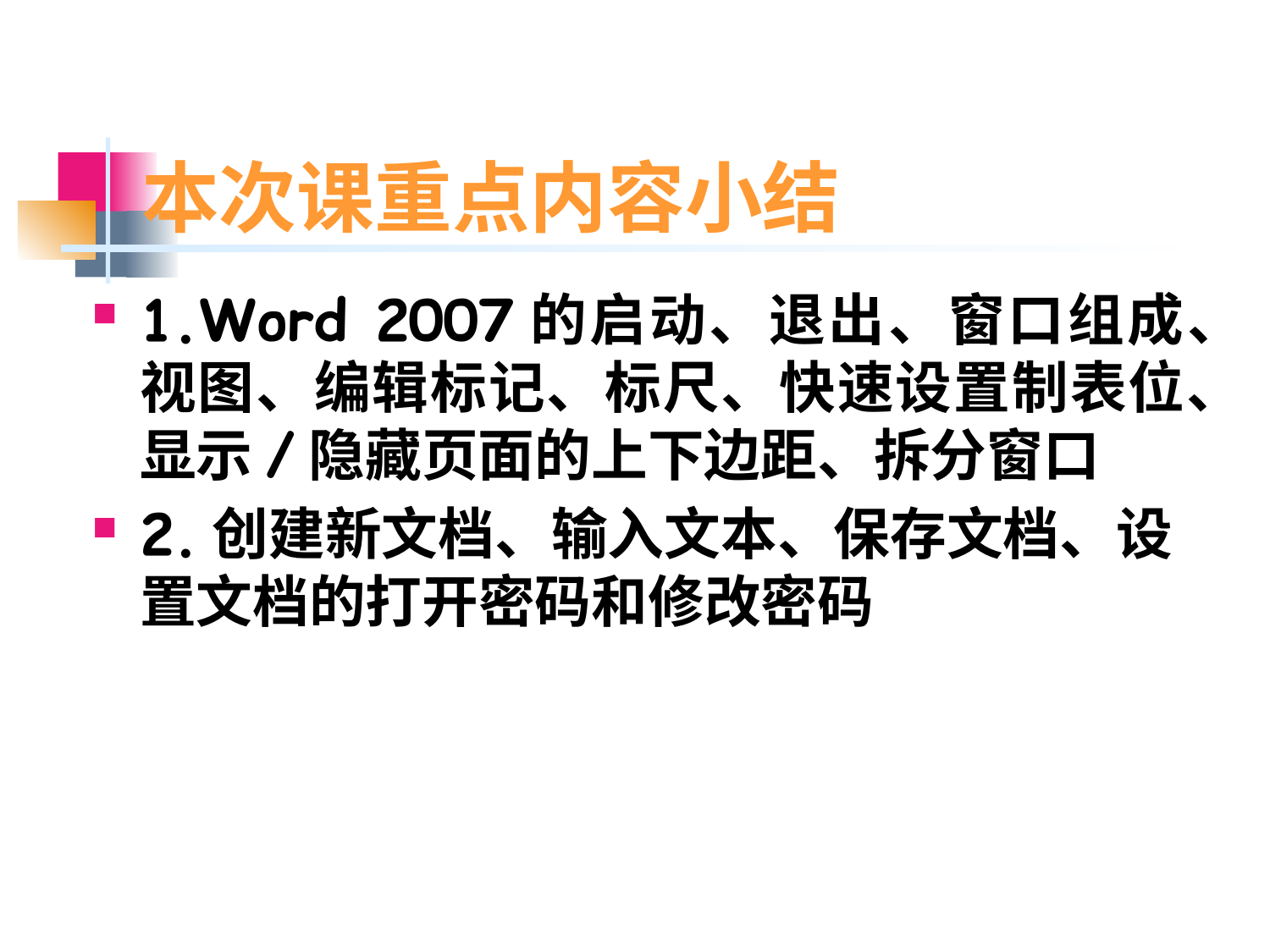

# 本次课重点内容小结
1.Word 2007的启动、退出、窗口组成、视图、编辑标记、标尺、快速设置制表位、显示/隐藏页面的上下边距、拆分窗口
2.创建新文档、输入文本、保存文档、设置文档的打开密码和修改密码